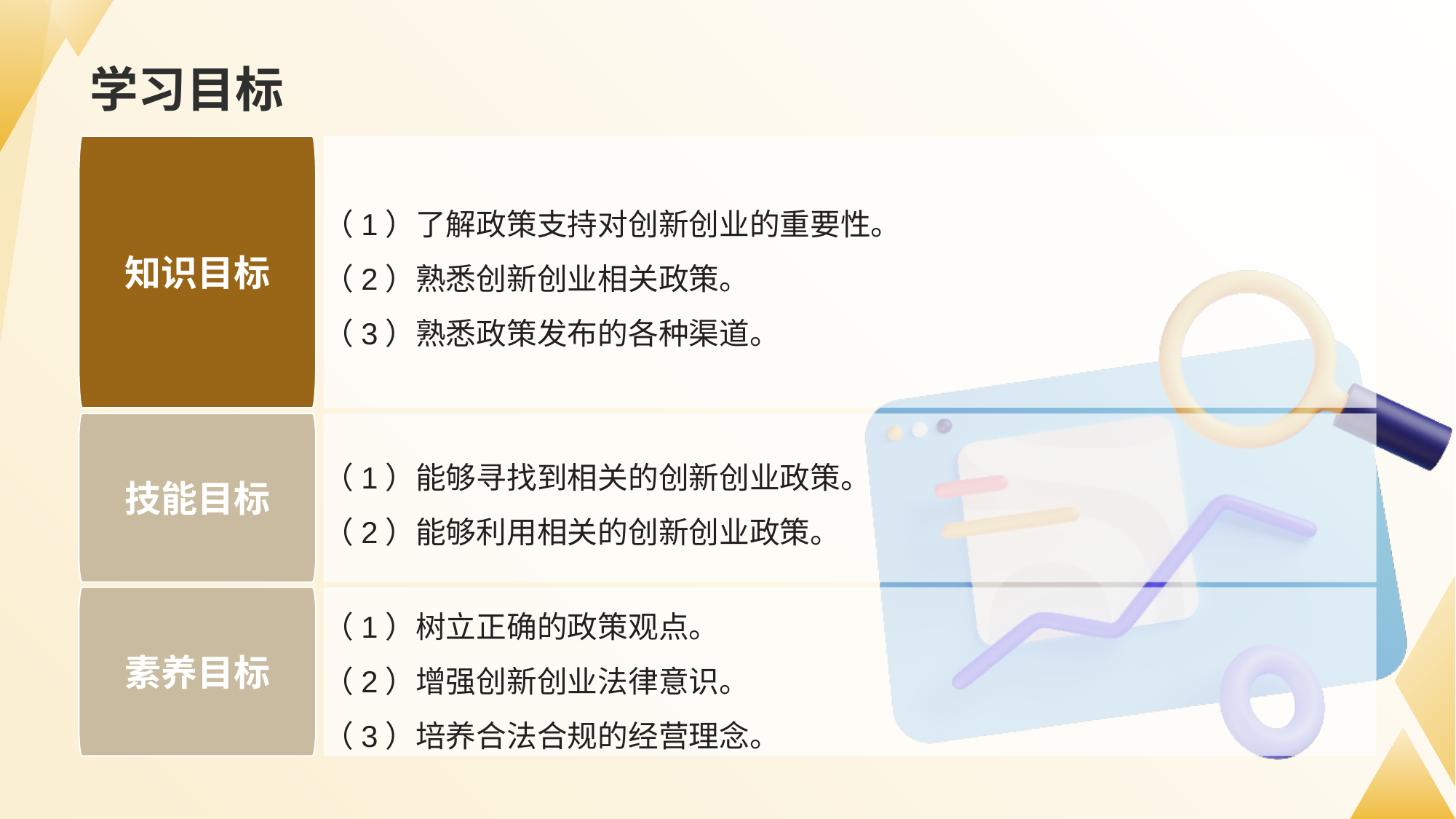

# 学习目标
（1）了解政策支持对创新创业的重要性。
（2）熟悉创新创业相关政策。
（3）熟悉政策发布的各种渠道。
知识目标
技能目标
素养目标
（1）能够寻找到相关的创新创业政策。
（2）能够利用相关的创新创业政策。
（1）树立正确的政策观点。
（2）增强创新创业法律意识。
（3）培养合法合规的经营理念。